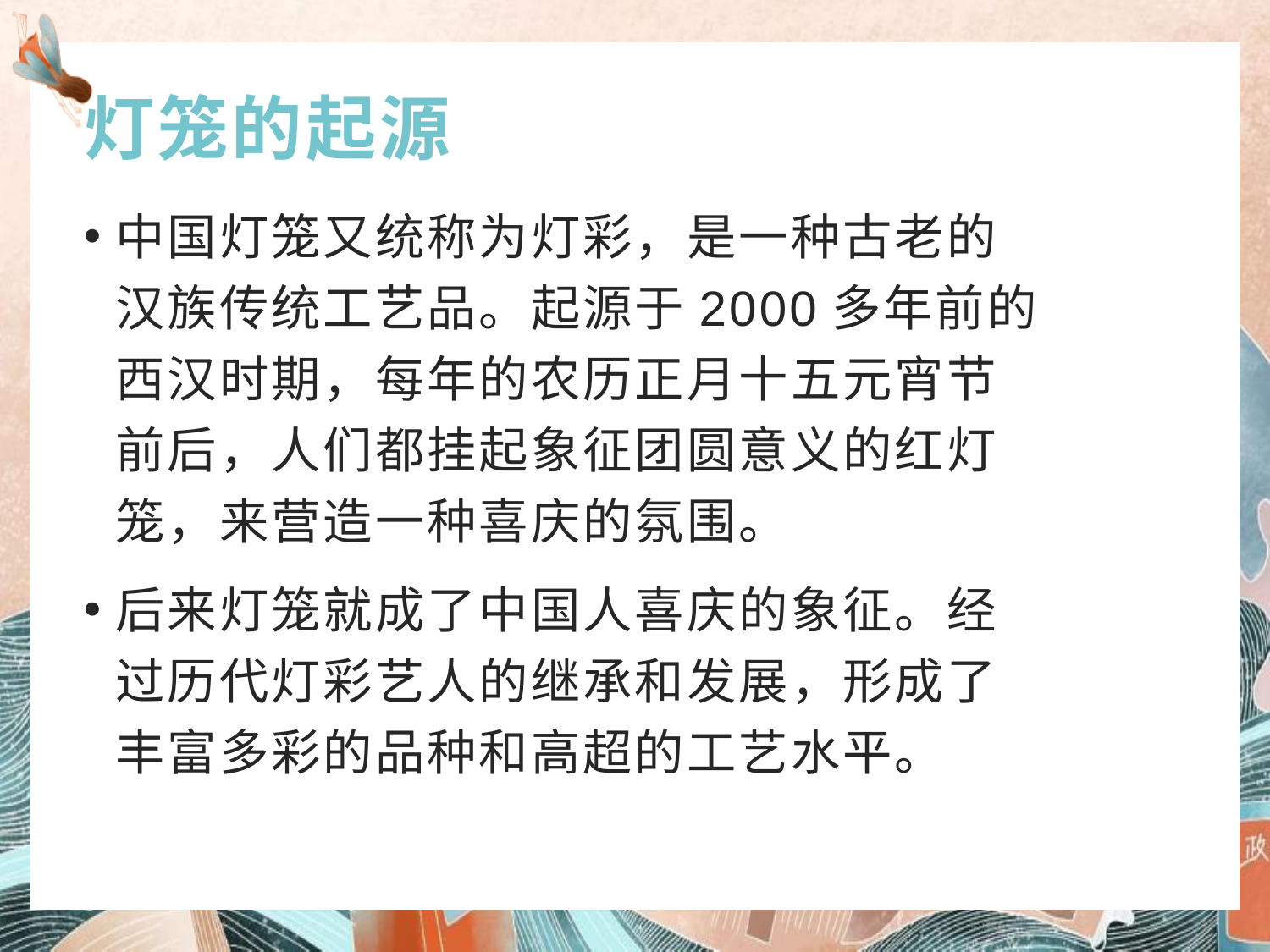

# 灯笼的起源
中国灯笼又统称为灯彩，是一种古老的汉族传统工艺品。起源于2000多年前的西汉时期，每年的农历正月十五元宵节前后，人们都挂起象征团圆意义的红灯笼，来营造一种喜庆的氛围。
后来灯笼就成了中国人喜庆的象征。经过历代灯彩艺人的继承和发展，形成了丰富多彩的品种和高超的工艺水平。